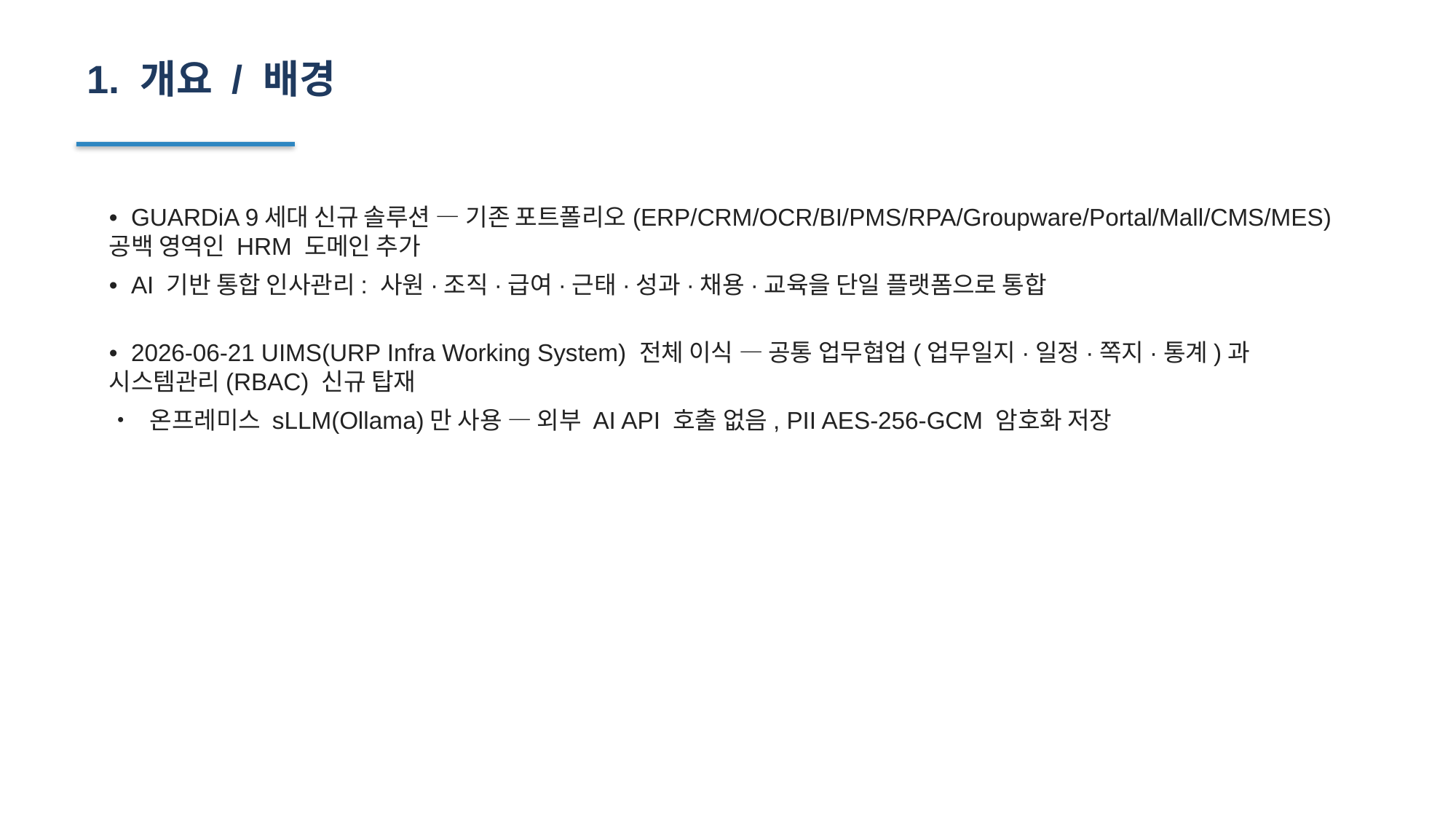

1. 개요 / 배경

•  GUARDiA 9세대 신규 솔루션 — 기존 포트폴리오(ERP/CRM/OCR/BI/PMS/RPA/Groupware/Portal/Mall/CMS/MES) 공백 영역인 HRM 도메인 추가
•  AI 기반 통합 인사관리: 사원·조직·급여·근태·성과·채용·교육을 단일 플랫폼으로 통합
•  2026-06-21 UIMS(URP Infra Working System) 전체 이식 — 공통 업무협업(업무일지·일정·쪽지·통계)과 시스템관리(RBAC) 신규 탑재
•  온프레미스 sLLM(Ollama)만 사용 — 외부 AI API 호출 없음, PII AES-256-GCM 암호화 저장